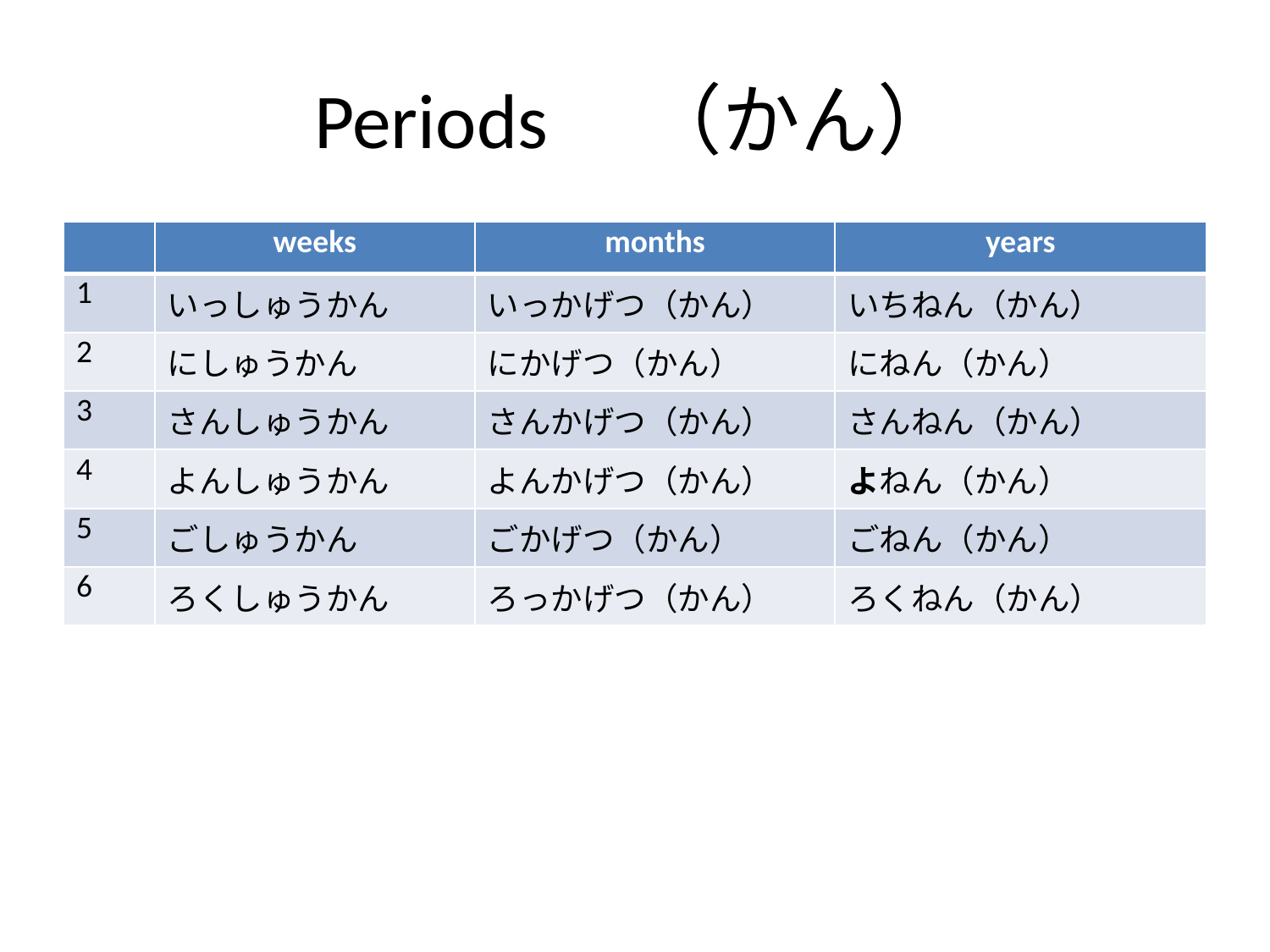

# Periods　（かん）
|  | weeks | months | years |
| --- | --- | --- | --- |
| 1 | いっしゅうかん | いっかげつ（かん） | いちねん（かん） |
| 2 | にしゅうかん | にかげつ（かん） | にねん（かん） |
| 3 | さんしゅうかん | さんかげつ（かん） | さんねん（かん） |
| 4 | よんしゅうかん | よんかげつ（かん） | よねん（かん） |
| 5 | ごしゅうかん | ごかげつ（かん） | ごねん（かん） |
| 6 | ろくしゅうかん | ろっかげつ（かん） | ろくねん（かん） |